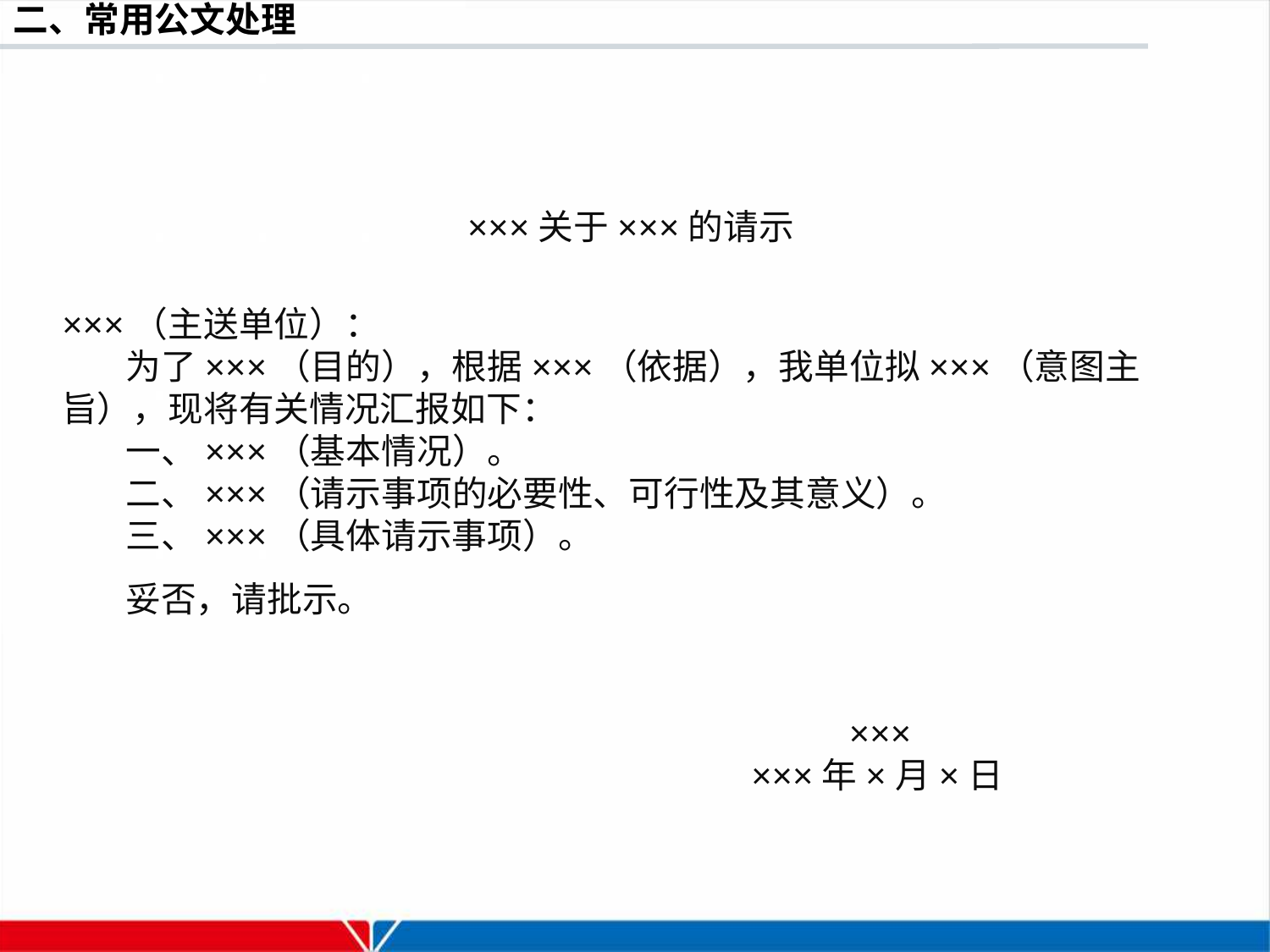

×××关于×××的请示

×××（主送单位）：
为了×××（目的），根据×××（依据），我单位拟×××（意图主旨），现将有关情况汇报如下：
一、×××（基本情况）。
二、×××（请示事项的必要性、可行性及其意义）。
三、×××（具体请示事项）。
妥否，请批示。

×××
×××年×月×日